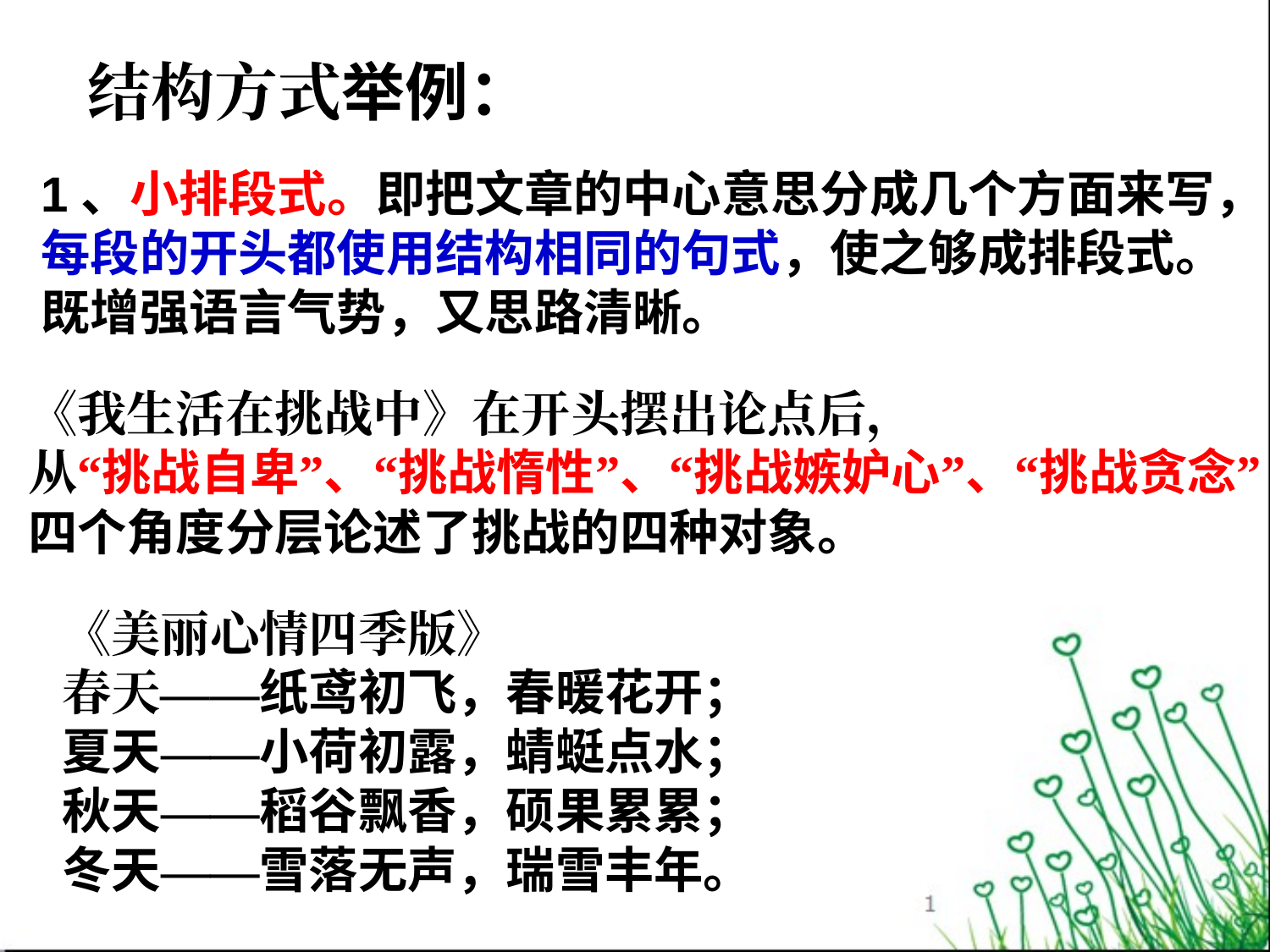

结构方式举例：
1、小排段式。即把文章的中心意思分成几个方面来写，
每段的开头都使用结构相同的句式，使之够成排段式。
既增强语言气势，又思路清晰。
《我生活在挑战中》在开头摆出论点后，
从“挑战自卑”、“挑战惰性”、“挑战嫉妒心”、“挑战贪念”
四个角度分层论述了挑战的四种对象。
《美丽心情四季版》
春天——纸鸢初飞，春暖花开；
夏天——小荷初露，蜻蜓点水；
秋天——稻谷飘香，硕果累累；
冬天——雪落无声，瑞雪丰年。